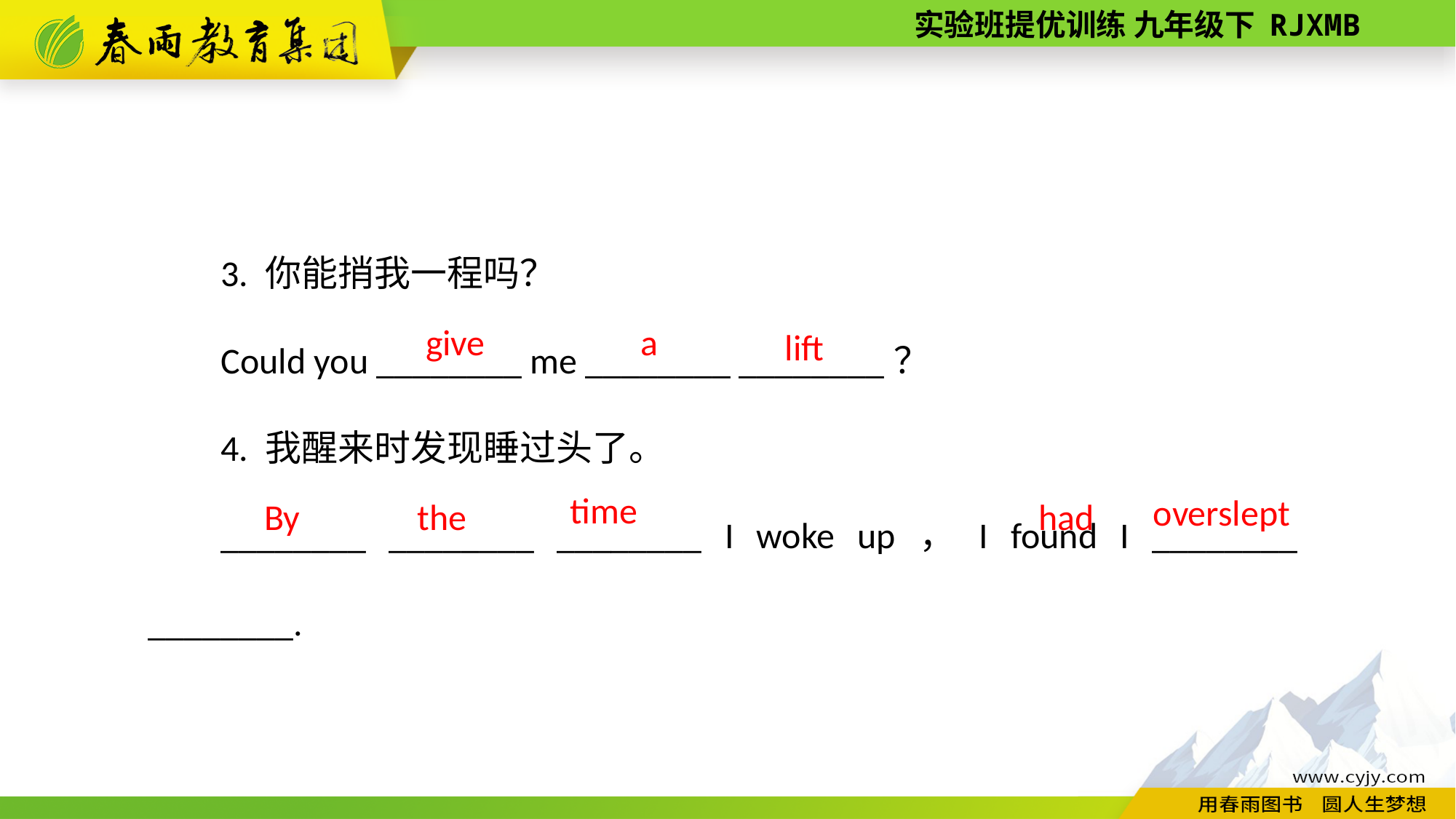

3. 你能捎我一程吗？
Could you ________ me ________ ________？
4. 我醒来时发现睡过头了。
________ ________ ________ I woke up，I found I ________ ________.
a
 give
lift
time
overslept
 By
the
had